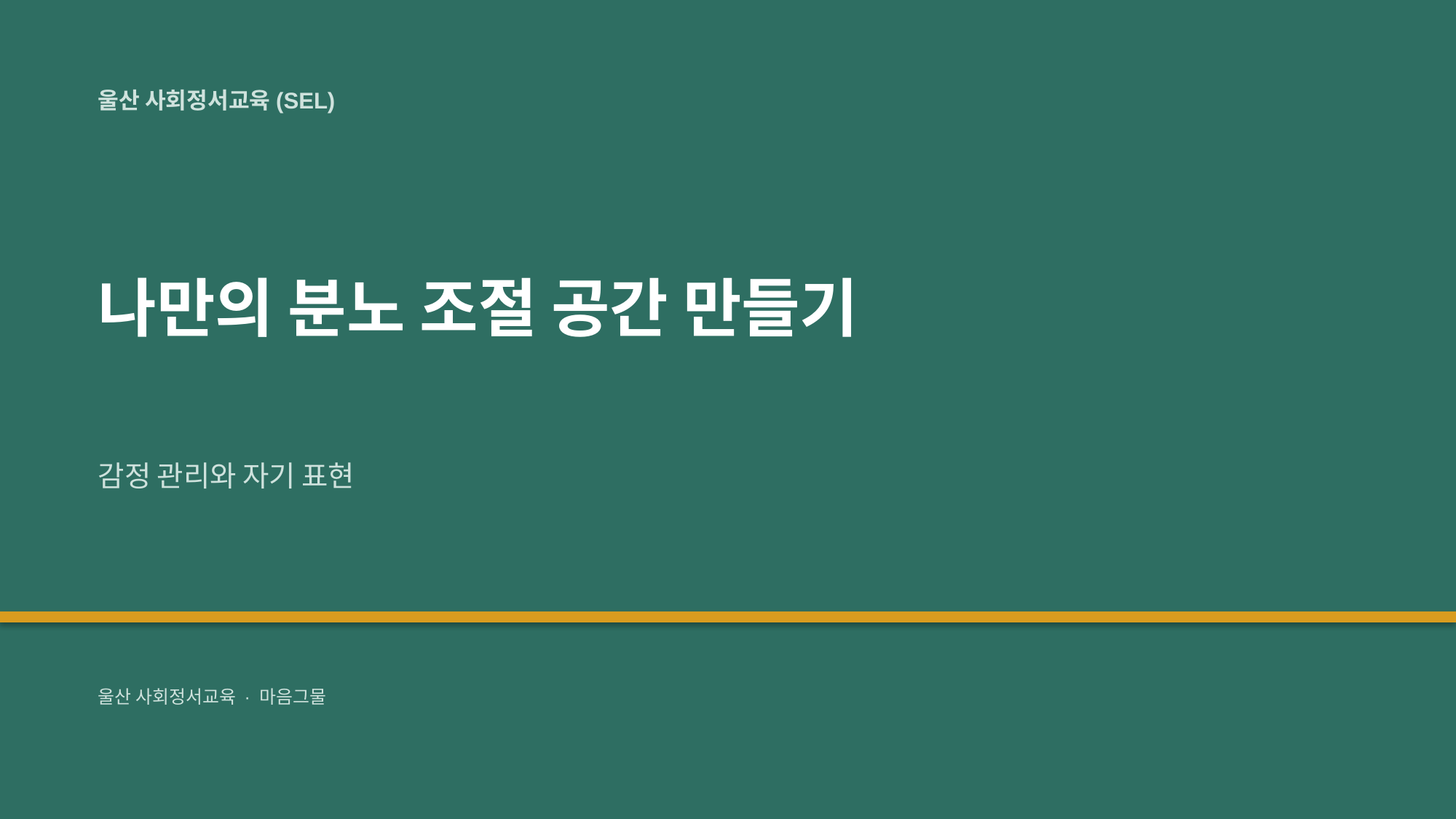

울산 사회정서교육(SEL)
나만의 분노 조절 공간 만들기
감정 관리와 자기 표현

울산 사회정서교육 · 마음그물